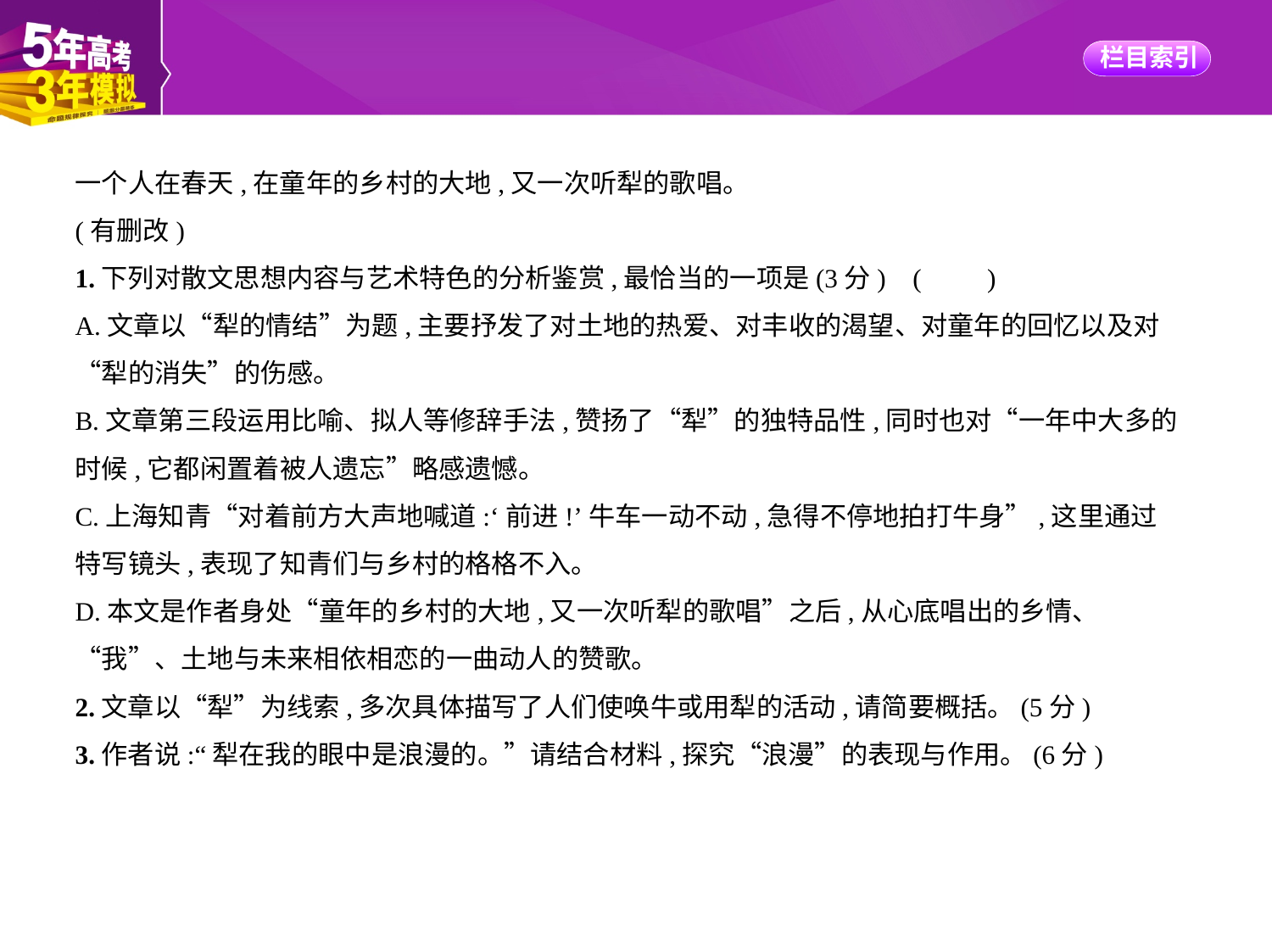

一个人在春天,在童年的乡村的大地,又一次听犁的歌唱。
(有删改)
1.下列对散文思想内容与艺术特色的分析鉴赏,最恰当的一项是(3分) (　　)
A.文章以“犁的情结”为题,主要抒发了对土地的热爱、对丰收的渴望、对童年的回忆以及对
“犁的消失”的伤感。
B.文章第三段运用比喻、拟人等修辞手法,赞扬了“犁”的独特品性,同时也对“一年中大多的
时候,它都闲置着被人遗忘”略感遗憾。
C.上海知青“对着前方大声地喊道:‘前进!’牛车一动不动,急得不停地拍打牛身”,这里通过
特写镜头,表现了知青们与乡村的格格不入。
D.本文是作者身处“童年的乡村的大地,又一次听犁的歌唱”之后,从心底唱出的乡情、
“我”、土地与未来相依相恋的一曲动人的赞歌。
2.文章以“犁”为线索,多次具体描写了人们使唤牛或用犁的活动,请简要概括。(5分)
3.作者说:“犁在我的眼中是浪漫的。”请结合材料,探究“浪漫”的表现与作用。(6分)